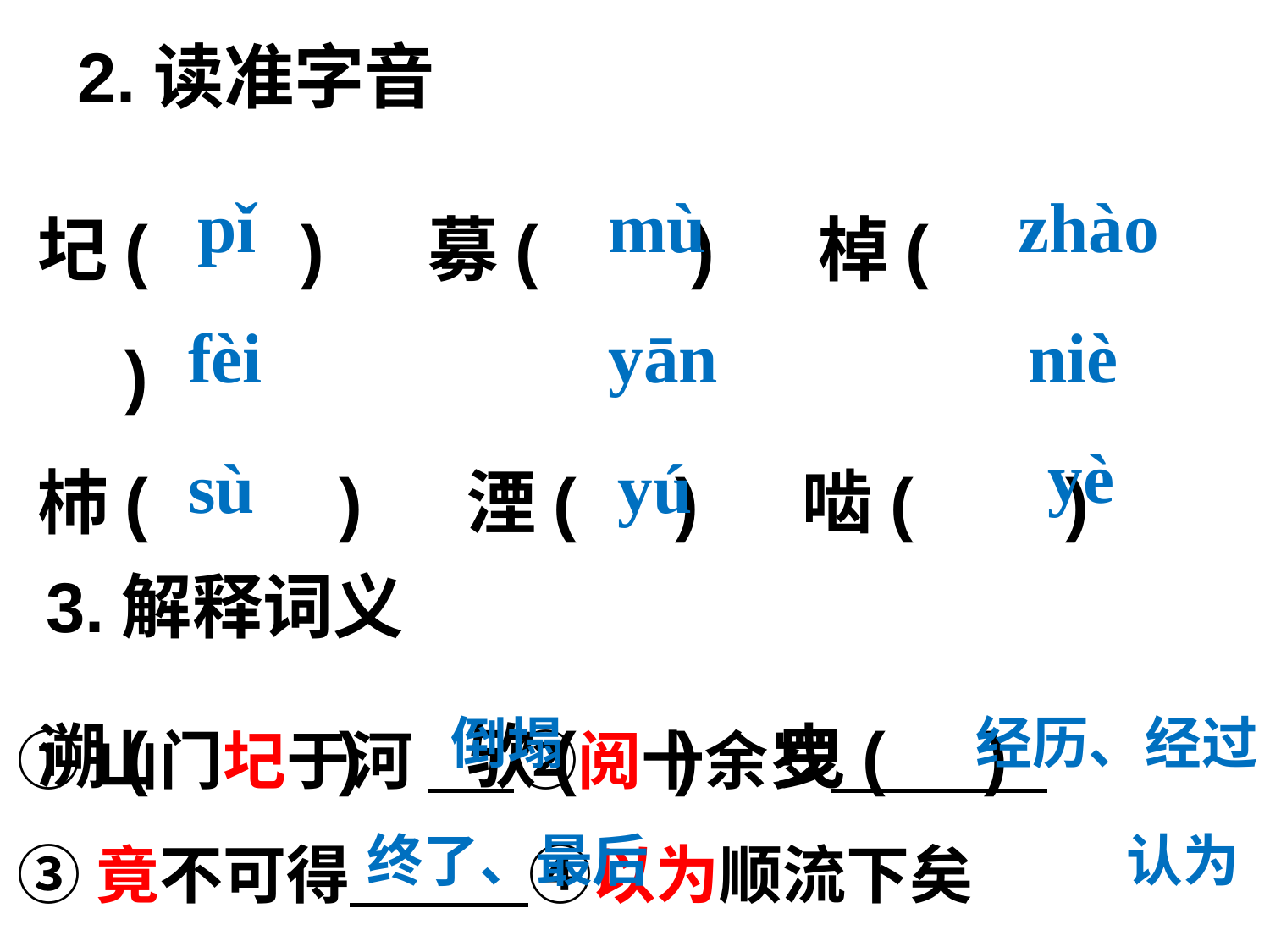

2.读准字音
圮(　   )　 募(　   )　 棹(　 　)
杮(　 　)　 湮(     )　 啮(　   )
溯(　 　)　 欤(     )   曳(     )
pǐ
mù
zhào
fèi
yān
niè
yè
sù
yú
3.解释词义
①山门圮于河       ②阅十余岁
③竟不可得　        ④以为顺流下矣

倒塌
经历、经过
终了、最后
认为